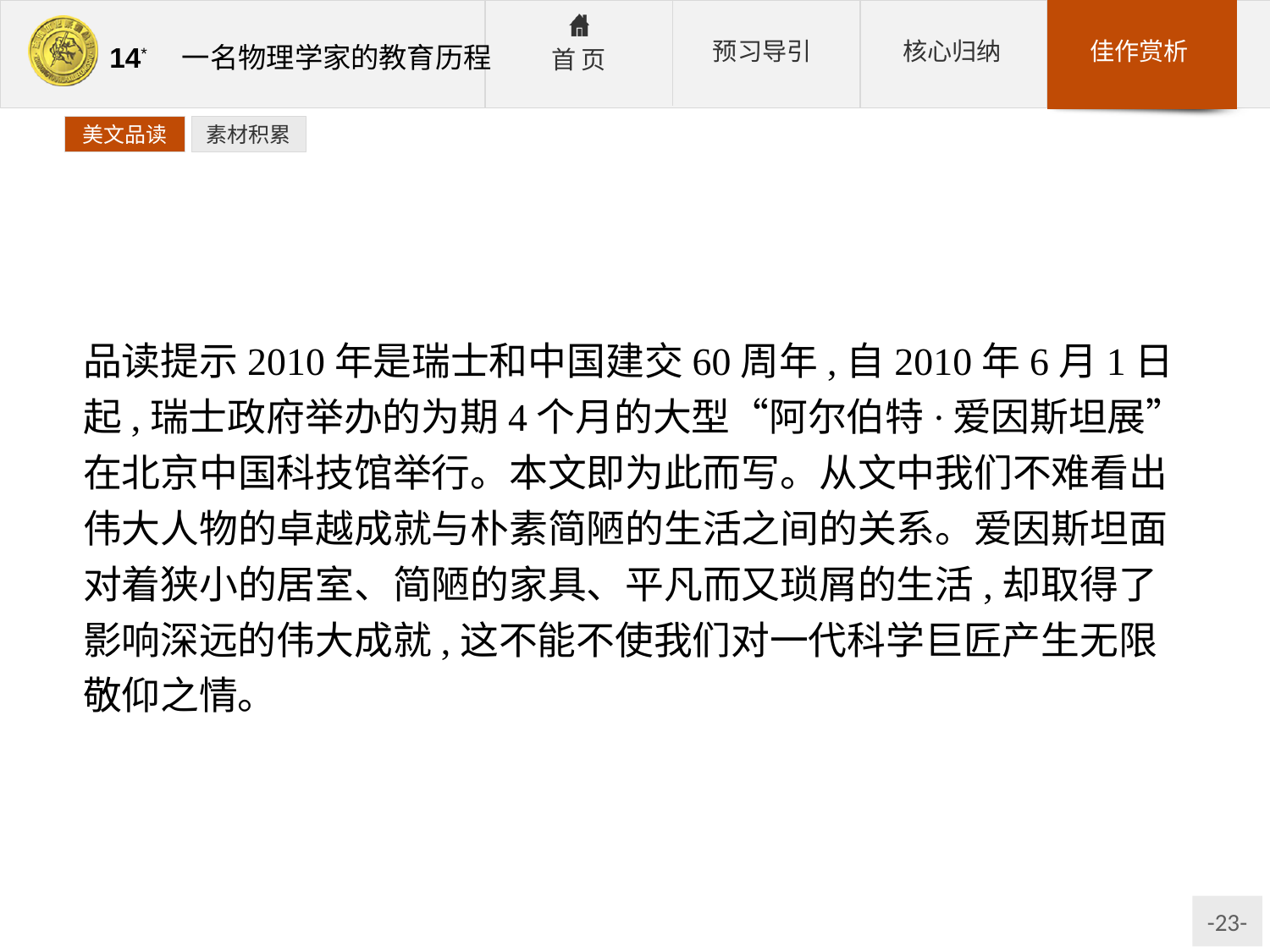

美文品读
素材积累
品读提示2010年是瑞士和中国建交60周年,自2010年6月1日起,瑞士政府举办的为期4个月的大型“阿尔伯特·爱因斯坦展”在北京中国科技馆举行。本文即为此而写。从文中我们不难看出伟大人物的卓越成就与朴素简陋的生活之间的关系。爱因斯坦面对着狭小的居室、简陋的家具、平凡而又琐屑的生活,却取得了影响深远的伟大成就,这不能不使我们对一代科学巨匠产生无限敬仰之情。